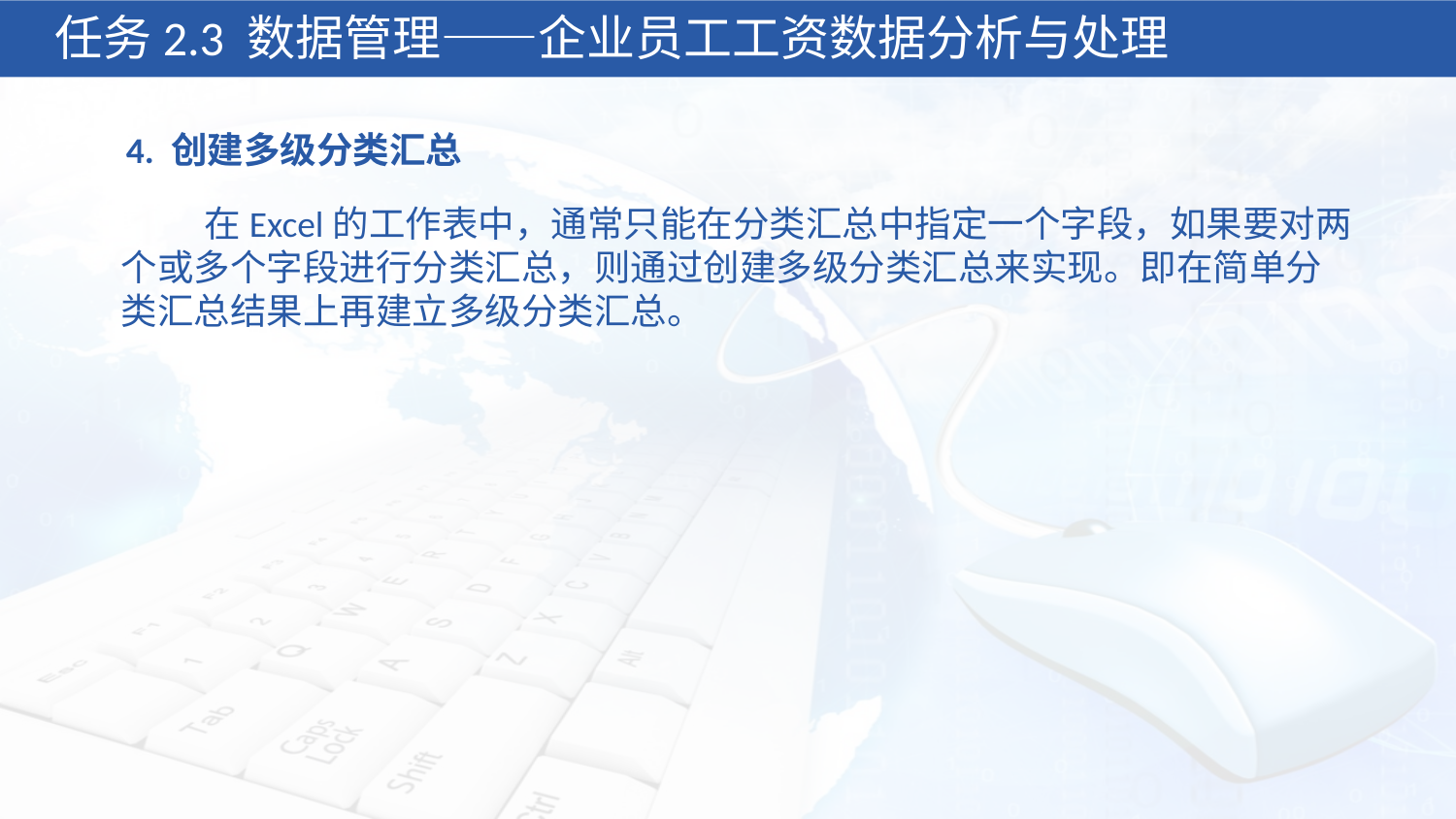

任务2.3 数据管理——企业员工工资数据分析与处理
4. 创建多级分类汇总
         在Excel的工作表中，通常只能在分类汇总中指定一个字段，如果要对两个或多个字段进行分类汇总，则通过创建多级分类汇总来实现。即在简单分类汇总结果上再建立多级分类汇总。